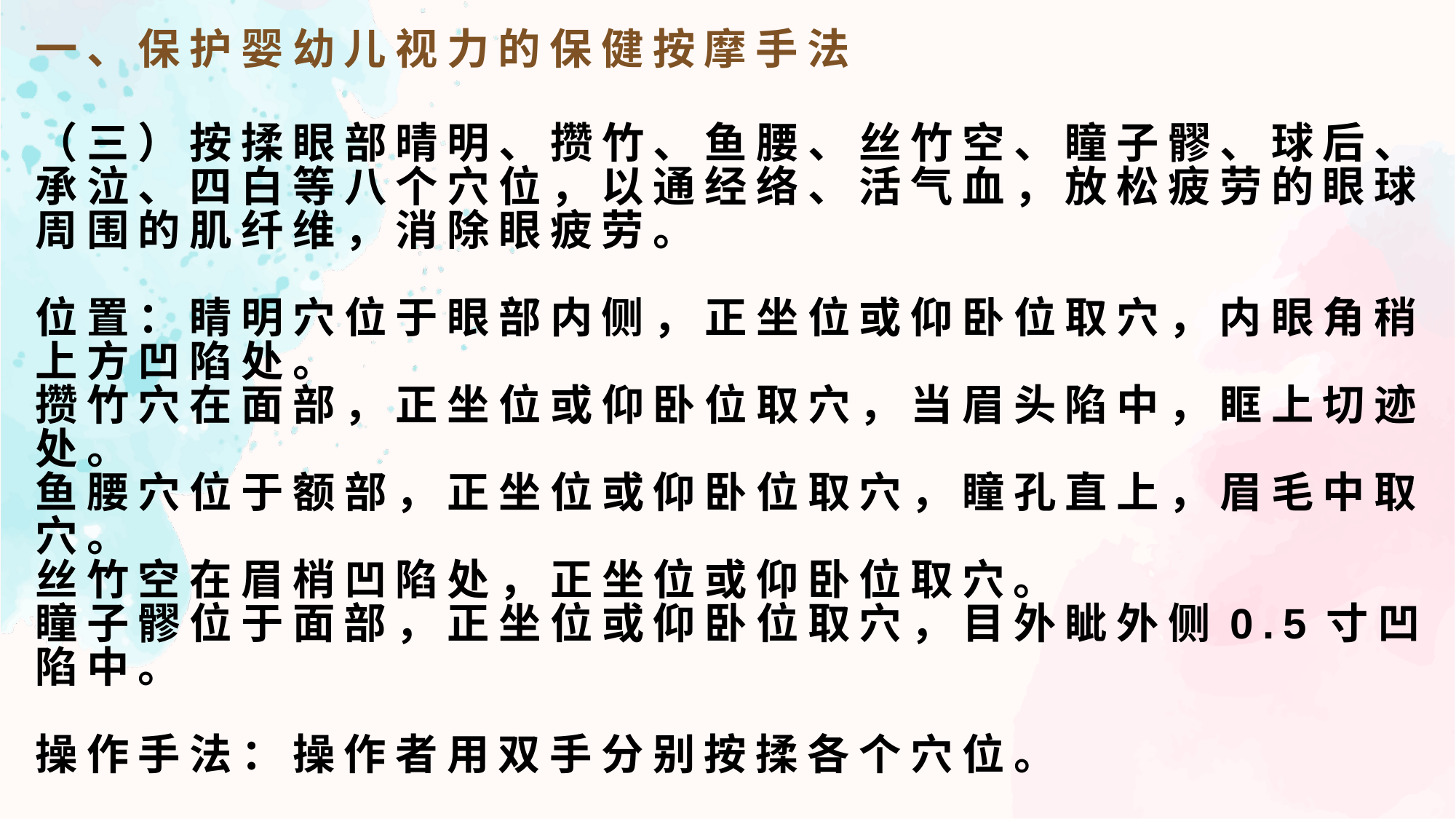

一、保护婴幼儿视力的保健按摩手法

（三）按揉眼部晴明、攒竹、鱼腰、丝竹空、瞳子髎、球后、承泣、四白等八个穴位，以通经络、活气血，放松疲劳的眼球周围的肌纤维，消除眼疲劳。

位置：睛明穴位于眼部内侧，正坐位或仰卧位取穴，内眼角稍上方凹陷处。
攒竹穴在面部，正坐位或仰卧位取穴，当眉头陷中，眶上切迹处。
鱼腰穴位于额部，正坐位或仰卧位取穴，瞳孔直上，眉毛中取穴。
丝竹空在眉梢凹陷处，正坐位或仰卧位取穴。
瞳子髎位于面部，正坐位或仰卧位取穴，目外眦外侧0.5寸凹陷中。

操作手法：操作者用双手分别按揉各个穴位。